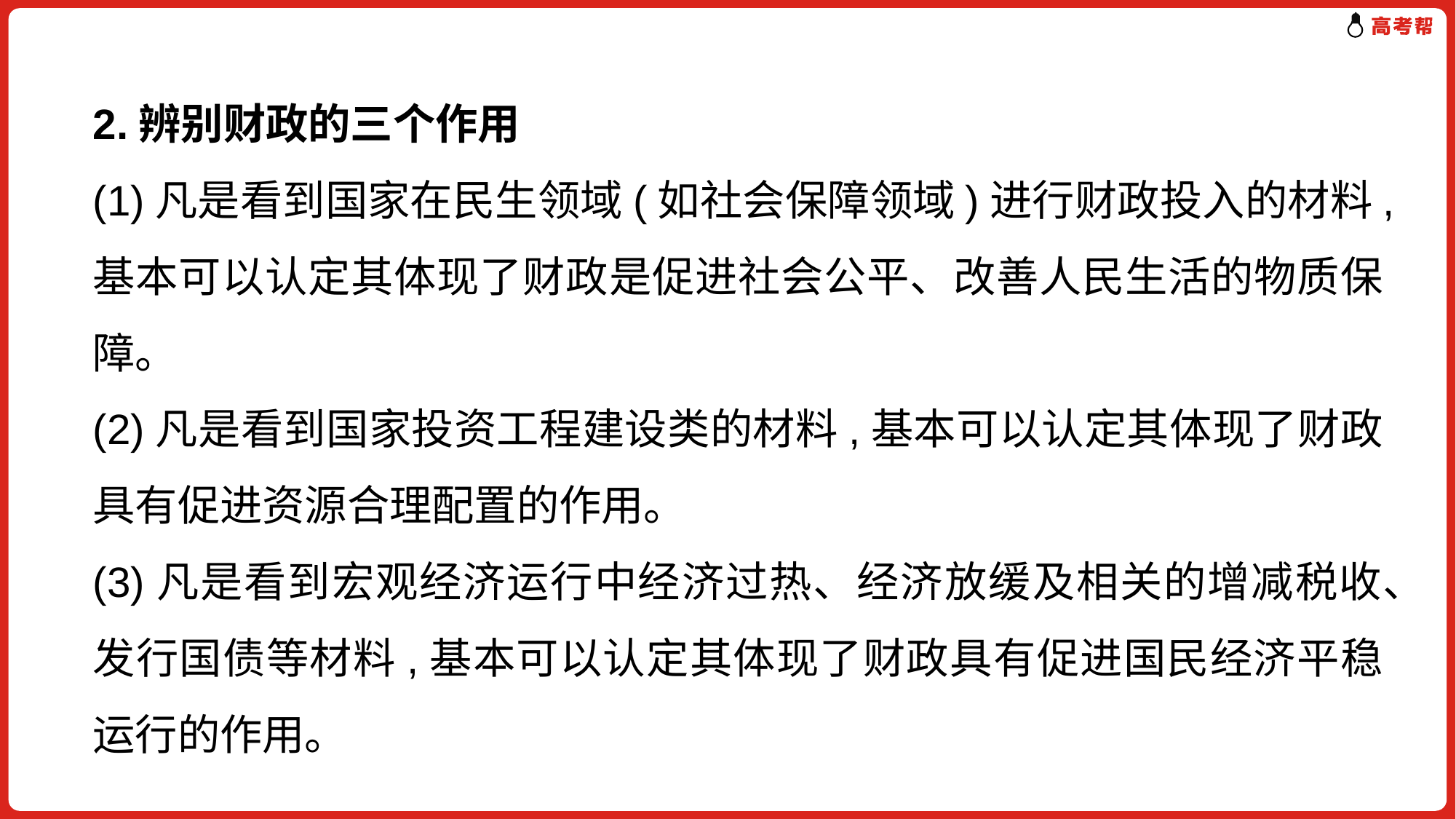

2.辨别财政的三个作用
(1)凡是看到国家在民生领域(如社会保障领域)进行财政投入的材料,基本可以认定其体现了财政是促进社会公平、改善人民生活的物质保障。
(2)凡是看到国家投资工程建设类的材料,基本可以认定其体现了财政具有促进资源合理配置的作用。
(3)凡是看到宏观经济运行中经济过热、经济放缓及相关的增减税收、发行国债等材料,基本可以认定其体现了财政具有促进国民经济平稳运行的作用。